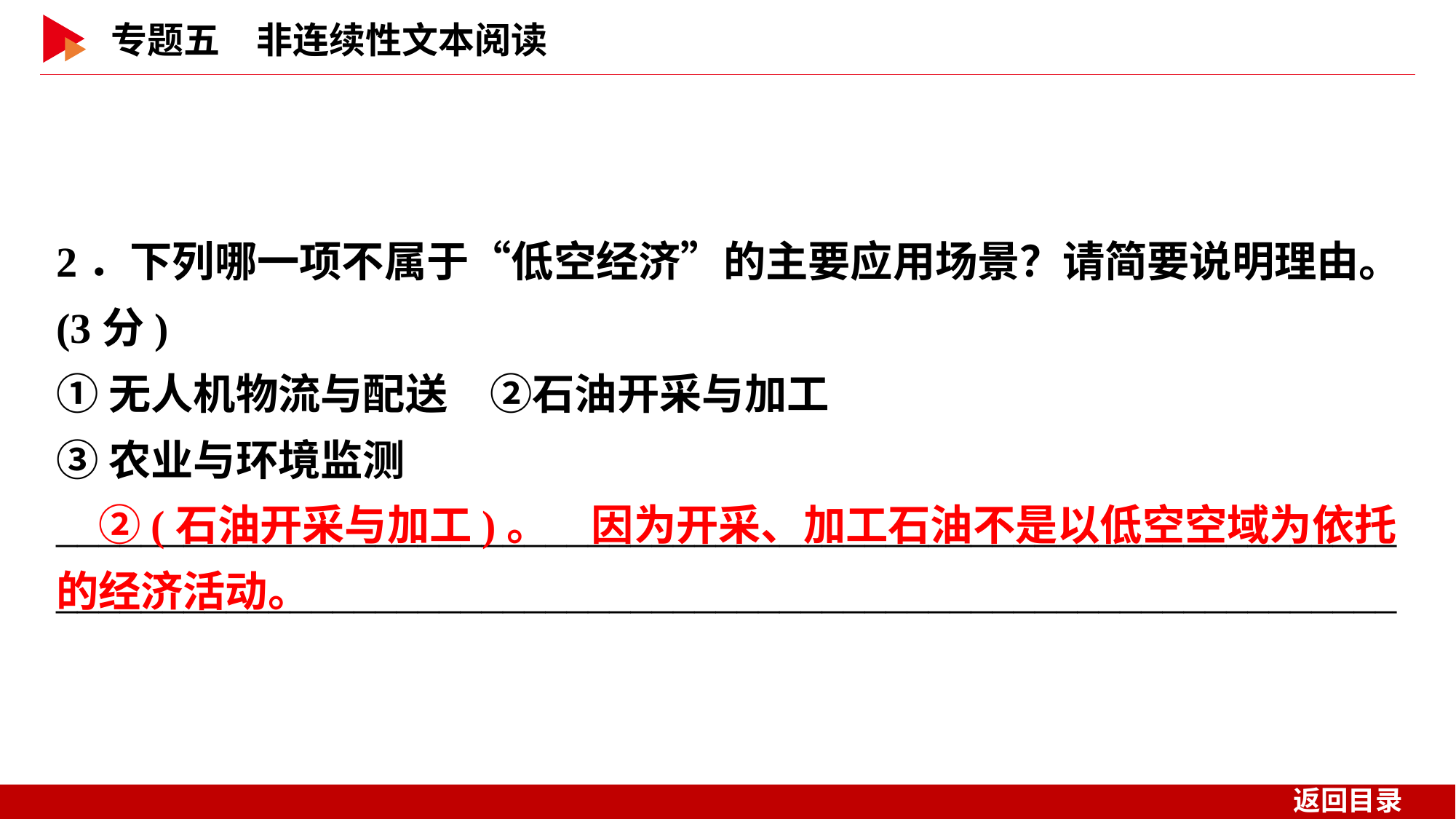

2．下列哪一项不属于“低空经济”的主要应用场景？请简要说明理由。(3分)
①无人机物流与配送　②石油开采与加工
③农业与环境监测______________________________________________________________________________________________________________________________
　②(石油开采与加工)。　因为开采、加工石油不是以低空空域为依托的经济活动。